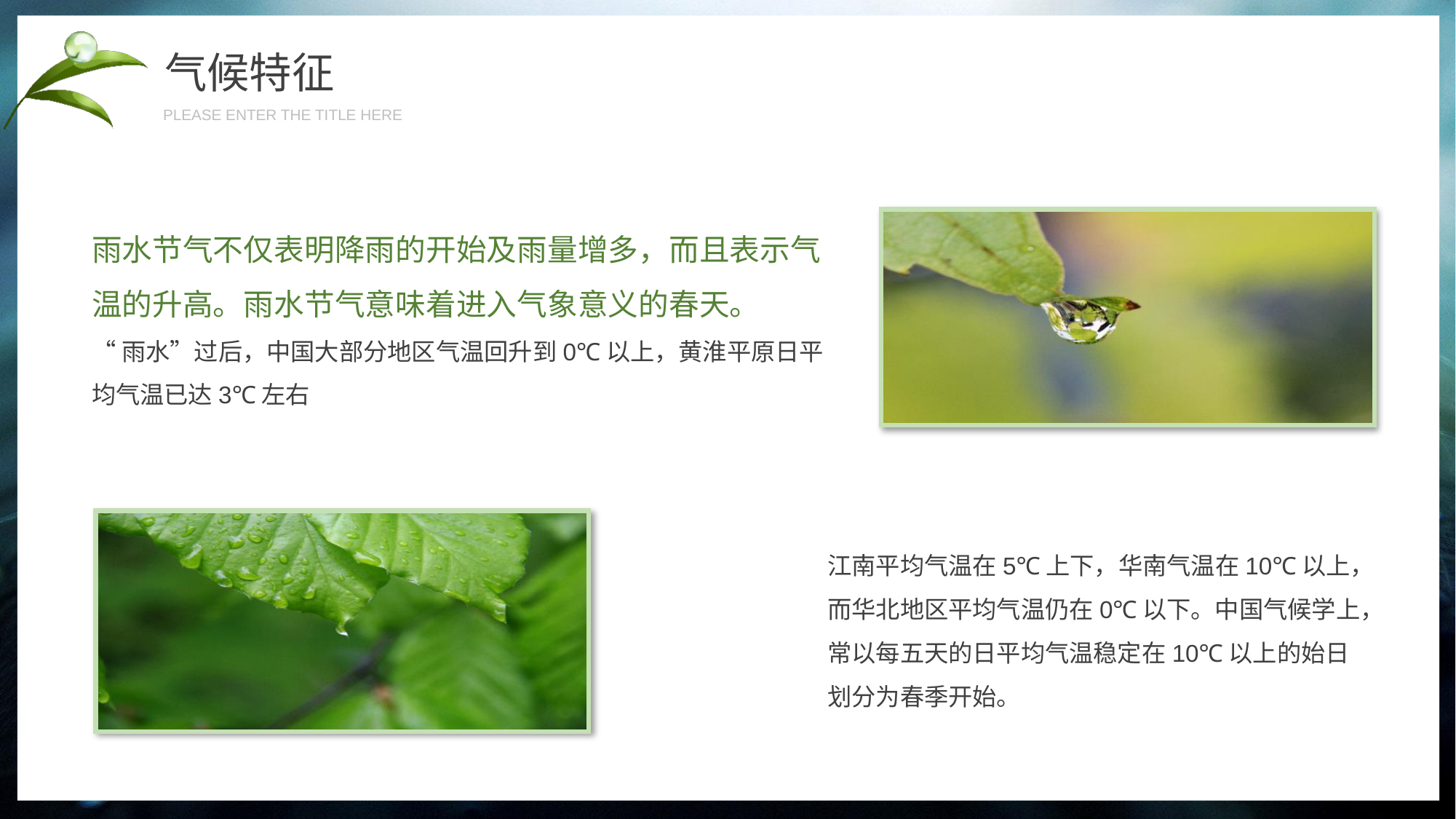

气候特征
PLEASE ENTER THE TITLE HERE
雨水节气不仅表明降雨的开始及雨量增多，而且表示气温的升高。雨水节气意味着进入气象意义的春天。
“雨水”过后，中国大部分地区气温回升到0℃以上，黄淮平原日平均气温已达3℃左右

江南平均气温在5℃上下，华南气温在10℃以上，而华北地区平均气温仍在0℃以下。中国气候学上，常以每五天的日平均气温稳定在10℃以上的始日划分为春季开始。